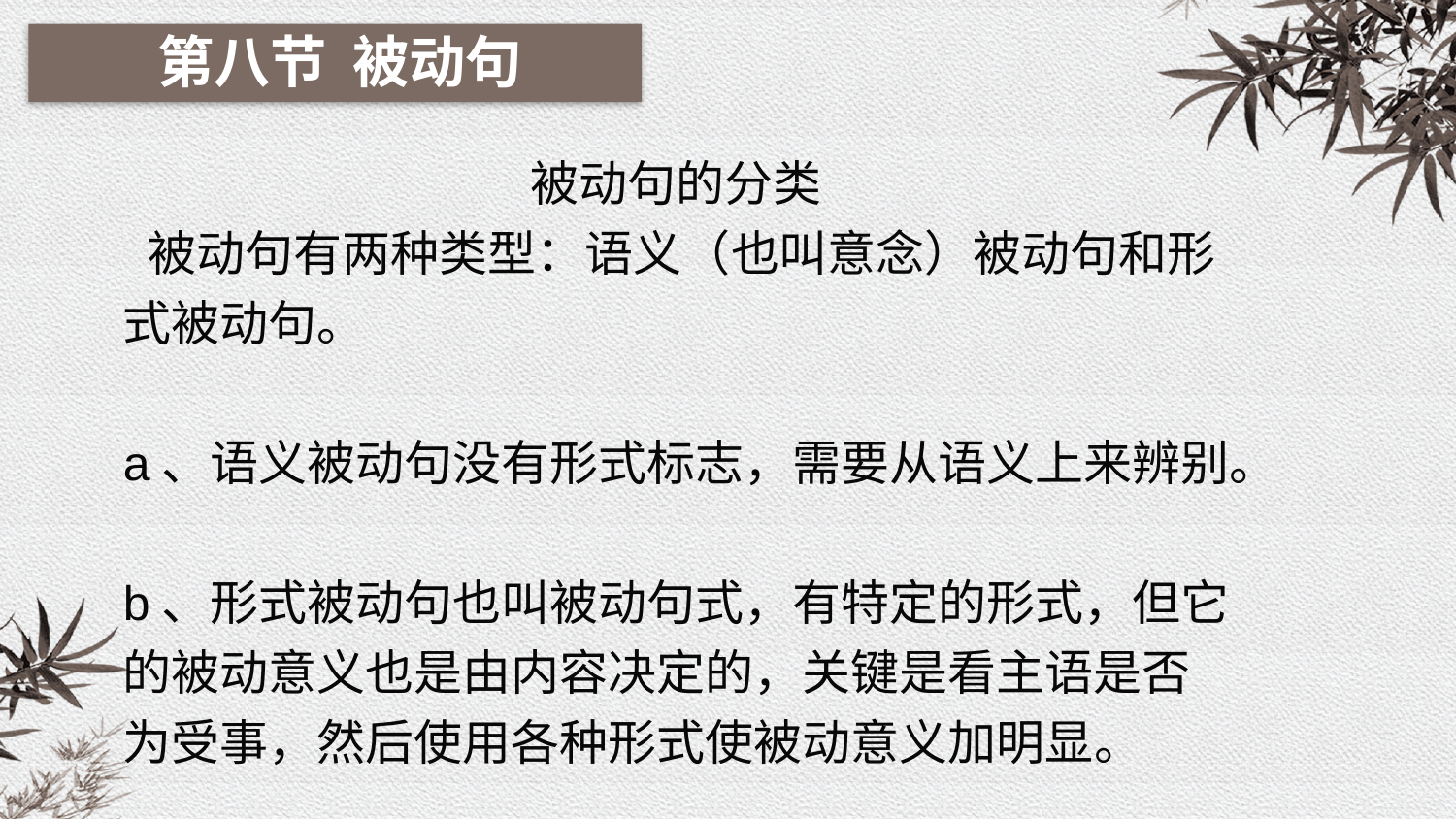

第八节  被动句

被动句的分类
 被动句有两种类型：语义（也叫意念）被动句和形式被动句。

a、语义被动句没有形式标志，需要从语义上来辨别。

b、形式被动句也叫被动句式，有特定的形式，但它的被动意义也是由内容决定的，关键是看主语是否为受事，然后使用各种形式使被动意义加明显。